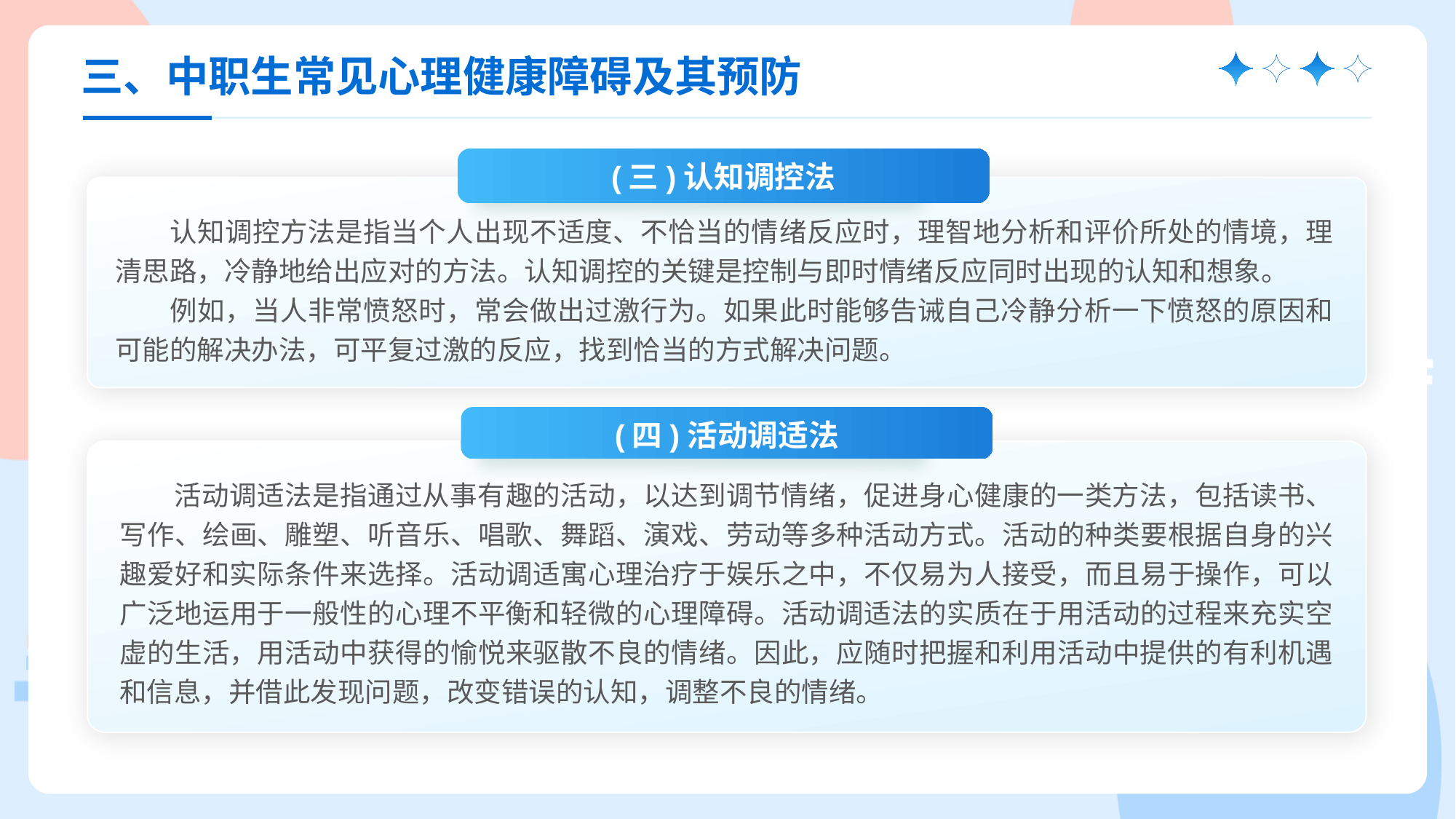

三、中职生常见心理健康障碍及其预防

(三)认知调控法

认知调控方法是指当个人出现不适度、不恰当的情绪反应时，理智地分析和评价所处的情境，理清思路，冷静地给出应对的方法。认知调控的关键是控制与即时情绪反应同时出现的认知和想象。
例如，当人非常愤怒时，常会做出过激行为。如果此时能够告诫自己冷静分析一下愤怒的原因和可能的解决办法，可平复过激的反应，找到恰当的方式解决问题。

(四)活动调适法

活动调适法是指通过从事有趣的活动，以达到调节情绪，促进身心健康的一类方法，包括读书、写作、绘画、雕塑、听音乐、唱歌、舞蹈、演戏、劳动等多种活动方式。活动的种类要根据自身的兴趣爱好和实际条件来选择。活动调适寓心理治疗于娱乐之中，不仅易为人接受，而且易于操作，可以广泛地运用于一般性的心理不平衡和轻微的心理障碍。活动调适法的实质在于用活动的过程来充实空虚的生活，用活动中获得的愉悦来驱散不良的情绪。因此，应随时把握和利用活动中提供的有利机遇和信息，并借此发现问题，改变错误的认知，调整不良的情绪。